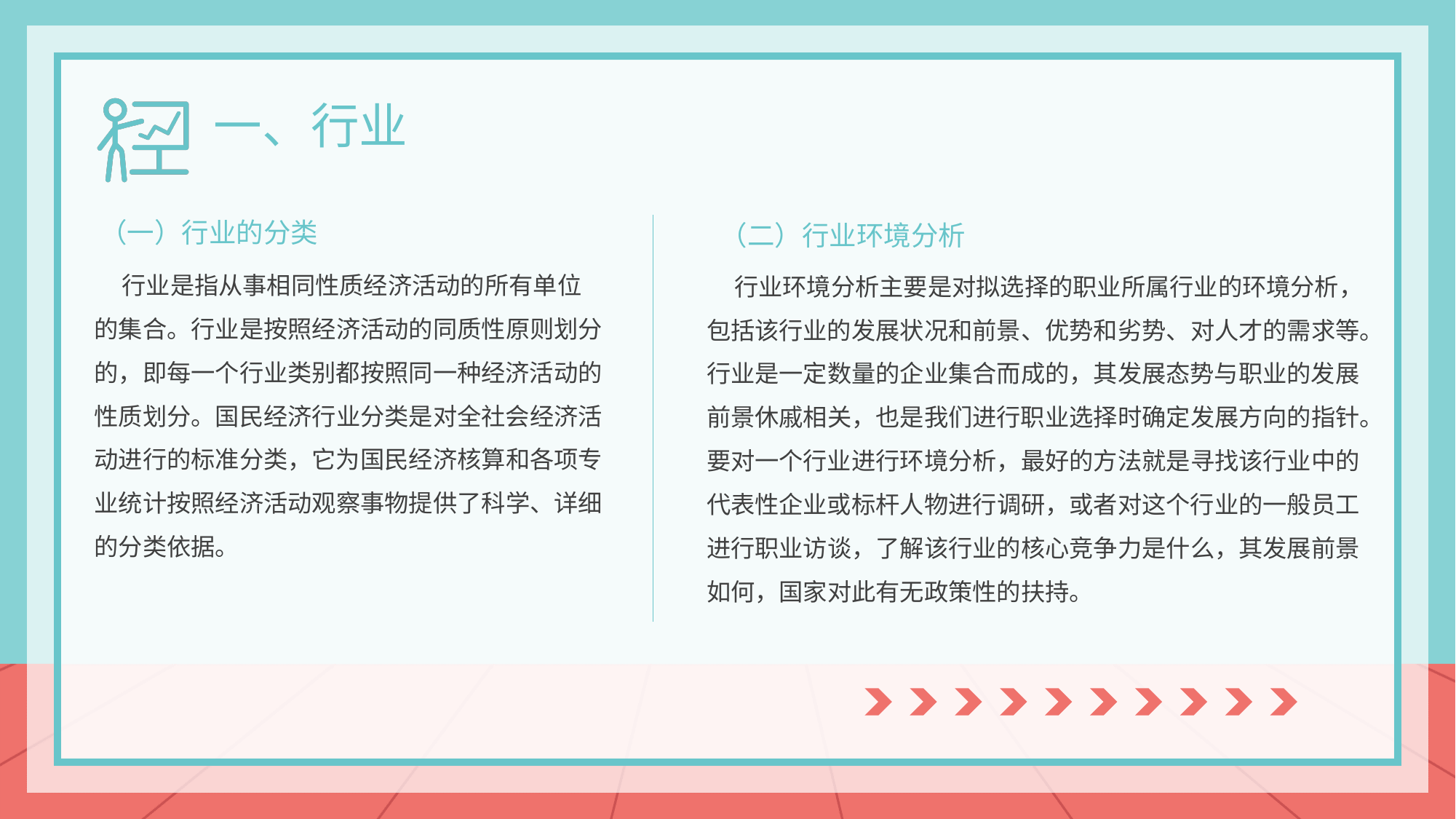

一、行业
（一）行业的分类
（二）行业环境分析
    行业是指从事相同性质经济活动的所有单位的集合。行业是按照经济活动的同质性原则划分的，即每一个行业类别都按照同一种经济活动的性质划分。国民经济行业分类是对全社会经济活动进行的标准分类，它为国民经济核算和各项专业统计按照经济活动观察事物提供了科学、详细的分类依据。
    行业环境分析主要是对拟选择的职业所属行业的环境分析，包括该行业的发展状况和前景、优势和劣势、对人才的需求等。行业是一定数量的企业集合而成的，其发展态势与职业的发展前景休戚相关，也是我们进行职业选择时确定发展方向的指针。要对一个行业进行环境分析，最好的方法就是寻找该行业中的代表性企业或标杆人物进行调研，或者对这个行业的一般员工进行职业访谈，了解该行业的核心竞争力是什么，其发展前景如何，国家对此有无政策性的扶持。